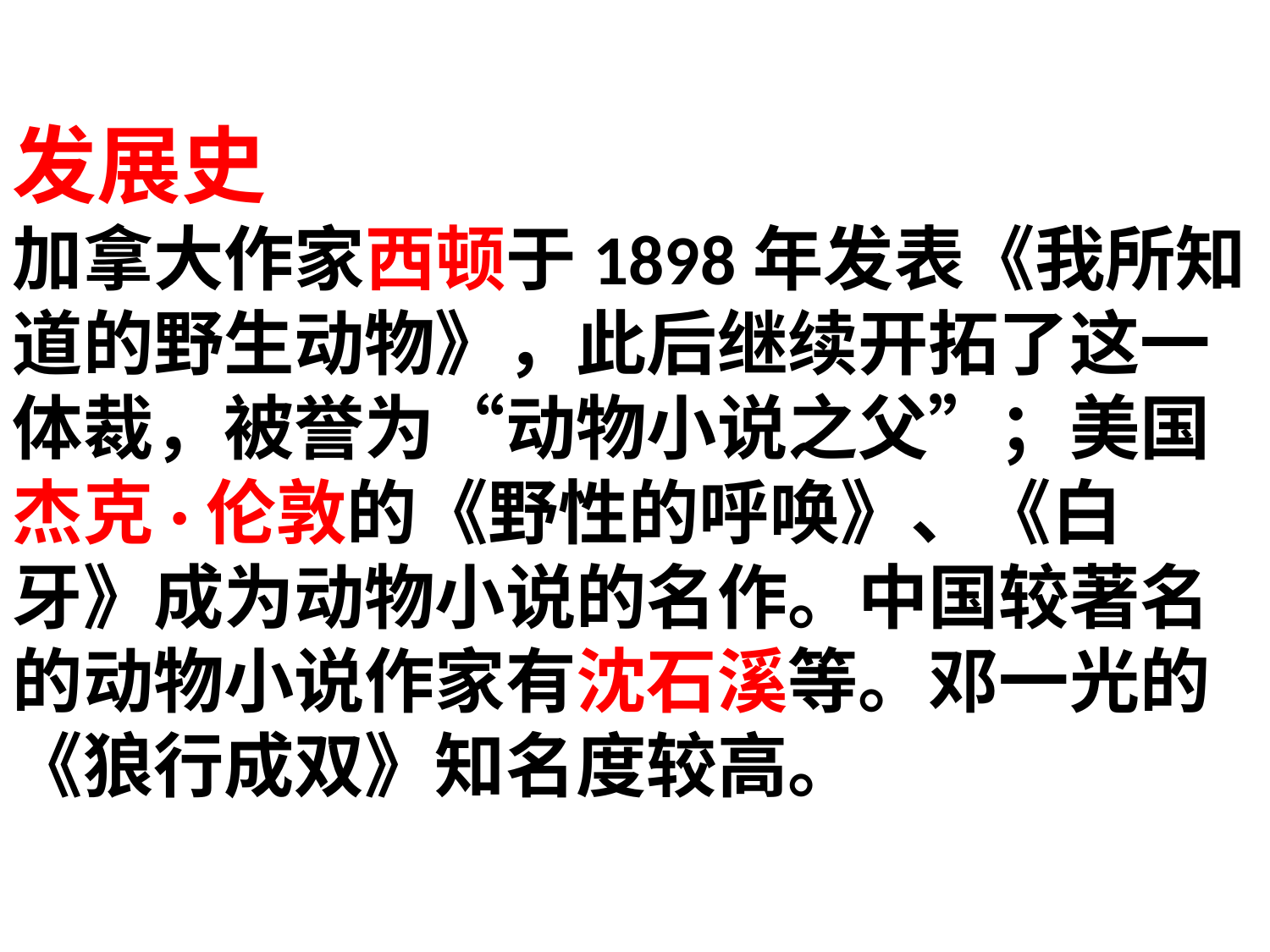

发展史
加拿大作家西顿于1898年发表《我所知道的野生动物》，此后继续开拓了这一体裁，被誉为“动物小说之父”；美国杰克·伦敦的《野性的呼唤》、《白牙》成为动物小说的名作。中国较著名的动物小说作家有沈石溪等。邓一光的《狼行成双》知名度较高。